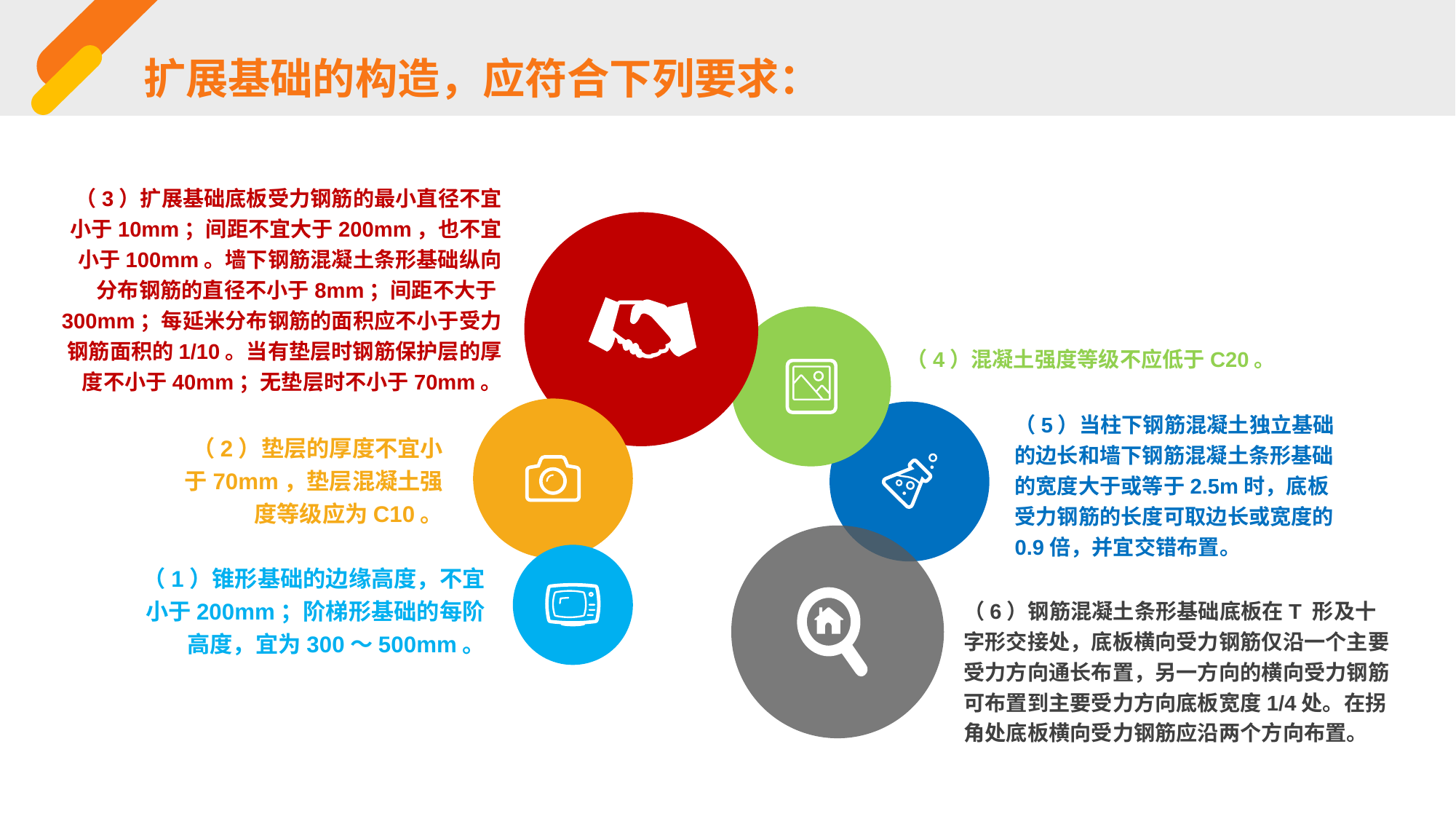

扩展基础的构造，应符合下列要求：
（3）扩展基础底板受力钢筋的最小直径不宜小于10mm；间距不宜大于200mm，也不宜小于100mm。墙下钢筋混凝土条形基础纵向分布钢筋的直径不小于8mm；间距不大于300mm；每延米分布钢筋的面积应不小于受力钢筋面积的1/10。当有垫层时钢筋保护层的厚度不小于40mm；无垫层时不小于70mm。

（4）混凝土强度等级不应低于C20。

（5）当柱下钢筋混凝土独立基础的边长和墙下钢筋混凝土条形基础的宽度大于或等于2.5m时，底板受力钢筋的长度可取边长或宽度的0.9倍，并宜交错布置。

（2）垫层的厚度不宜小于70mm，垫层混凝土强度等级应为C10。

（1）锥形基础的边缘高度，不宜小于200mm；阶梯形基础的每阶高度，宜为300～500mm。
（6）钢筋混凝土条形基础底板在T 形及十字形交接处，底板横向受力钢筋仅沿一个主要受力方向通长布置，另一方向的横向受力钢筋可布置到主要受力方向底板宽度1/4处。在拐角处底板横向受力钢筋应沿两个方向布置。